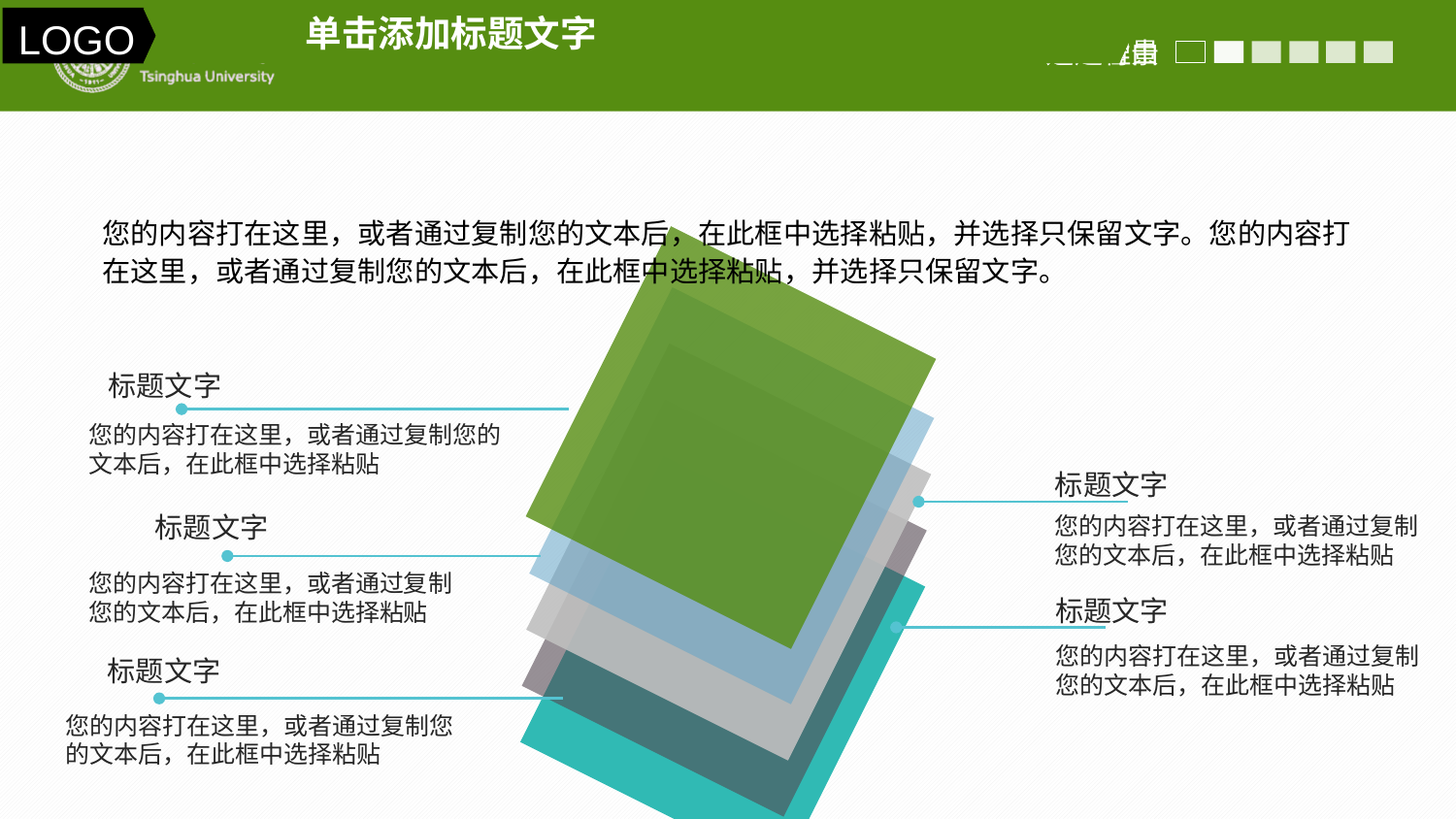

单击添加标题文字
LOGO

选题理由
选题背景

您的内容打在这里，或者通过复制您的文本后，在此框中选择粘贴，并选择只保留文字。您的内容打在这里，或者通过复制您的文本后，在此框中选择粘贴，并选择只保留文字。

标题文字

您的内容打在这里，或者通过复制您的文本后，在此框中选择粘贴
标题文字

标题文字
您的内容打在这里，或者通过复制您的文本后，在此框中选择粘贴

您的内容打在这里，或者通过复制您的文本后，在此框中选择粘贴
标题文字
您的内容打在这里，或者通过复制您的文本后，在此框中选择粘贴
标题文字
您的内容打在这里，或者通过复制您的文本后，在此框中选择粘贴